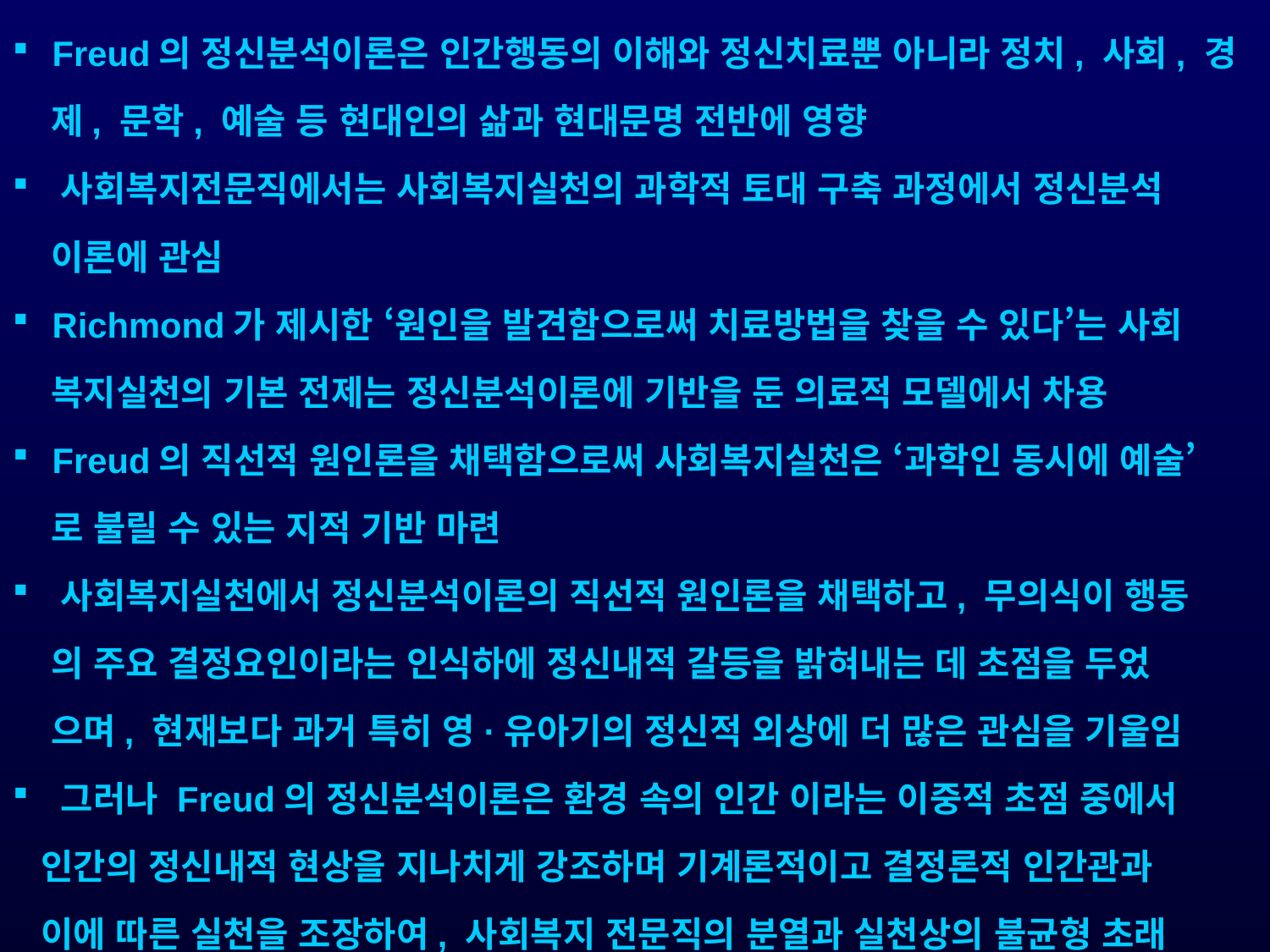

Freud의 정신분석이론은 인간행동의 이해와 정신치료뿐 아니라 정치, 사회, 경
   제, 문학, 예술 등 현대인의 삶과 현대문명 전반에 영향
 사회복지전문직에서는 사회복지실천의 과학적 토대 구축 과정에서 정신분석
   이론에 관심
 Richmond가 제시한 ‘원인을 발견함으로써 치료방법을 찾을 수 있다’는 사회
   복지실천의 기본 전제는 정신분석이론에 기반을 둔 의료적 모델에서 차용
 Freud의 직선적 원인론을 채택함으로써 사회복지실천은 ‘과학인 동시에 예술’
   로 불릴 수 있는 지적 기반 마련
 사회복지실천에서 정신분석이론의 직선적 원인론을 채택하고, 무의식이 행동
   의 주요 결정요인이라는 인식하에 정신내적 갈등을 밝혀내는 데 초점을 두었
   으며, 현재보다 과거 특히 영·유아기의 정신적 외상에 더 많은 관심을 기울임
 그러나 Freud의 정신분석이론은 환경 속의 인간 이라는 이중적 초점 중에서
  인간의 정신내적 현상을 지나치게 강조하며 기계론적이고 결정론적 인간관과
  이에 따른 실천을 조장하여, 사회복지 전문직의 분열과 실천상의 불균형 초래